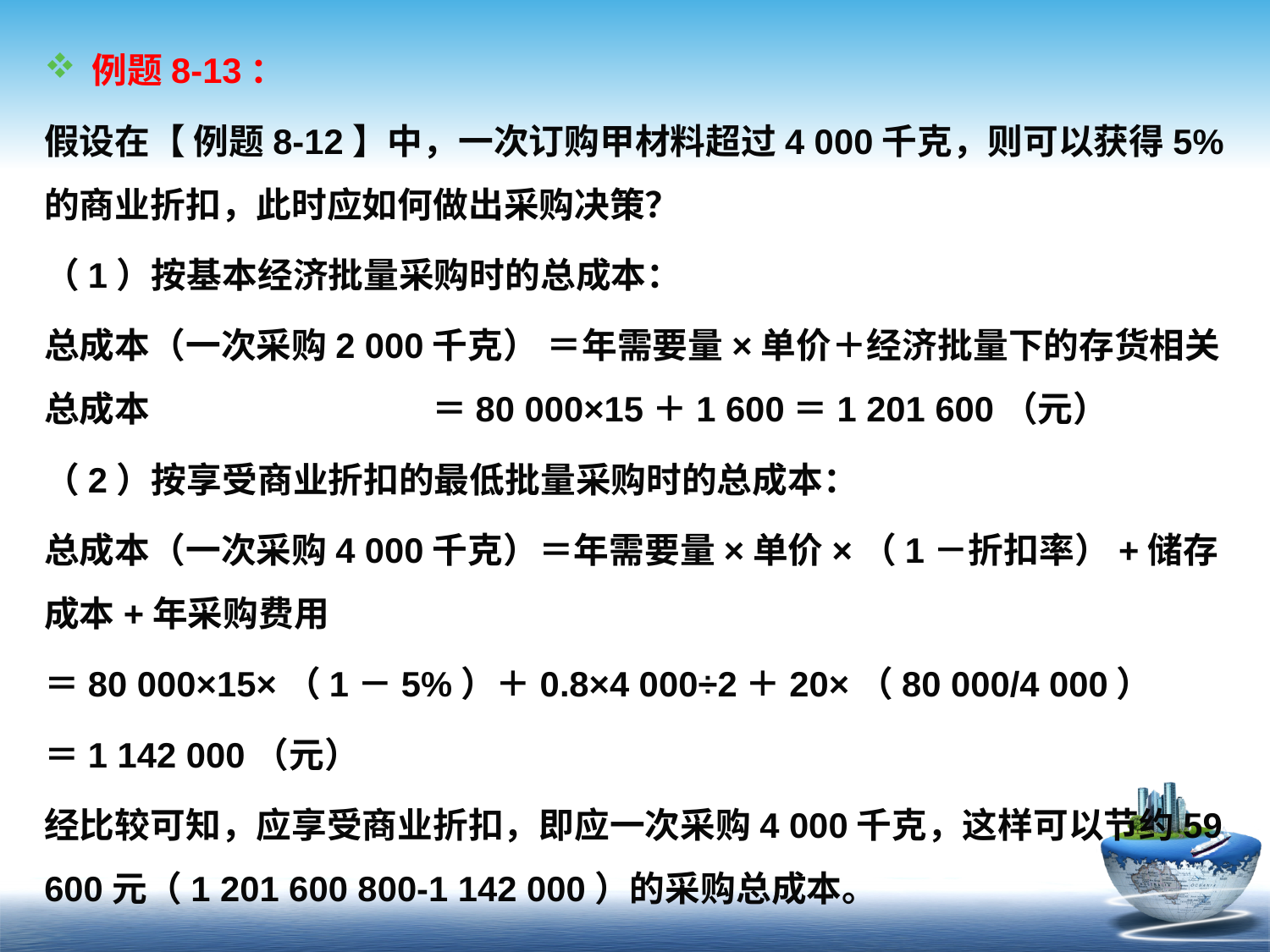

例题8-13：
假设在【 例题8-12】中，一次订购甲材料超过4 000千克，则可以获得5%的商业折扣，此时应如何做出采购决策？
（1）按基本经济批量采购时的总成本：
总成本（一次采购2 000千克） ＝年需要量×单价＋经济批量下的存货相关总成本                                   ＝80 000×15＋1 600＝1 201 600（元）
（2）按享受商业折扣的最低批量采购时的总成本：
总成本（一次采购4 000千克）＝年需要量×单价×（1－折扣率）+储存成本+年采购费用
＝80 000×15×（1－5%）＋0.8×4 000÷2＋20×（80 000/4 000）
＝1 142 000（元）
经比较可知，应享受商业折扣，即应一次采购4 000千克，这样可以节约59 600元（1 201 600 800-1 142 000）的采购总成本。